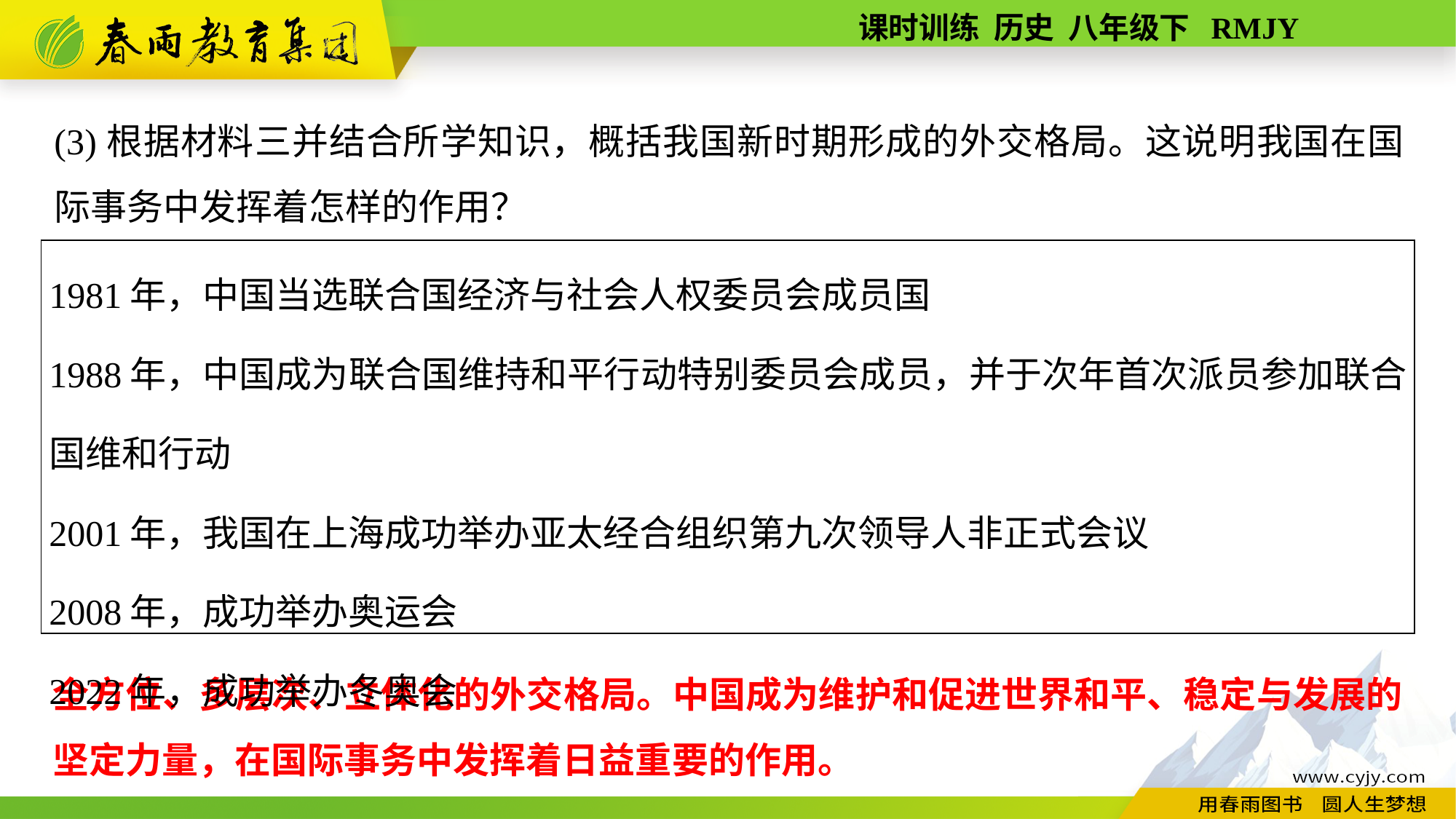

(3)根据材料三并结合所学知识，概括我国新时期形成的外交格局。这说明我国在国际事务中发挥着怎样的作用？
| 1981年，中国当选联合国经济与社会人权委员会成员国 1988年，中国成为联合国维持和平行动特别委员会成员，并于次年首次派员参加联合国维和行动 2001年，我国在上海成功举办亚太经合组织第九次领导人非正式会议 2008年，成功举办奥运会 2022年，成功举办冬奥会 |
| --- |
全方位、多层次、立体化的外交格局。中国成为维护和促进世界和平、稳定与发展的坚定力量，在国际事务中发挥着日益重要的作用。